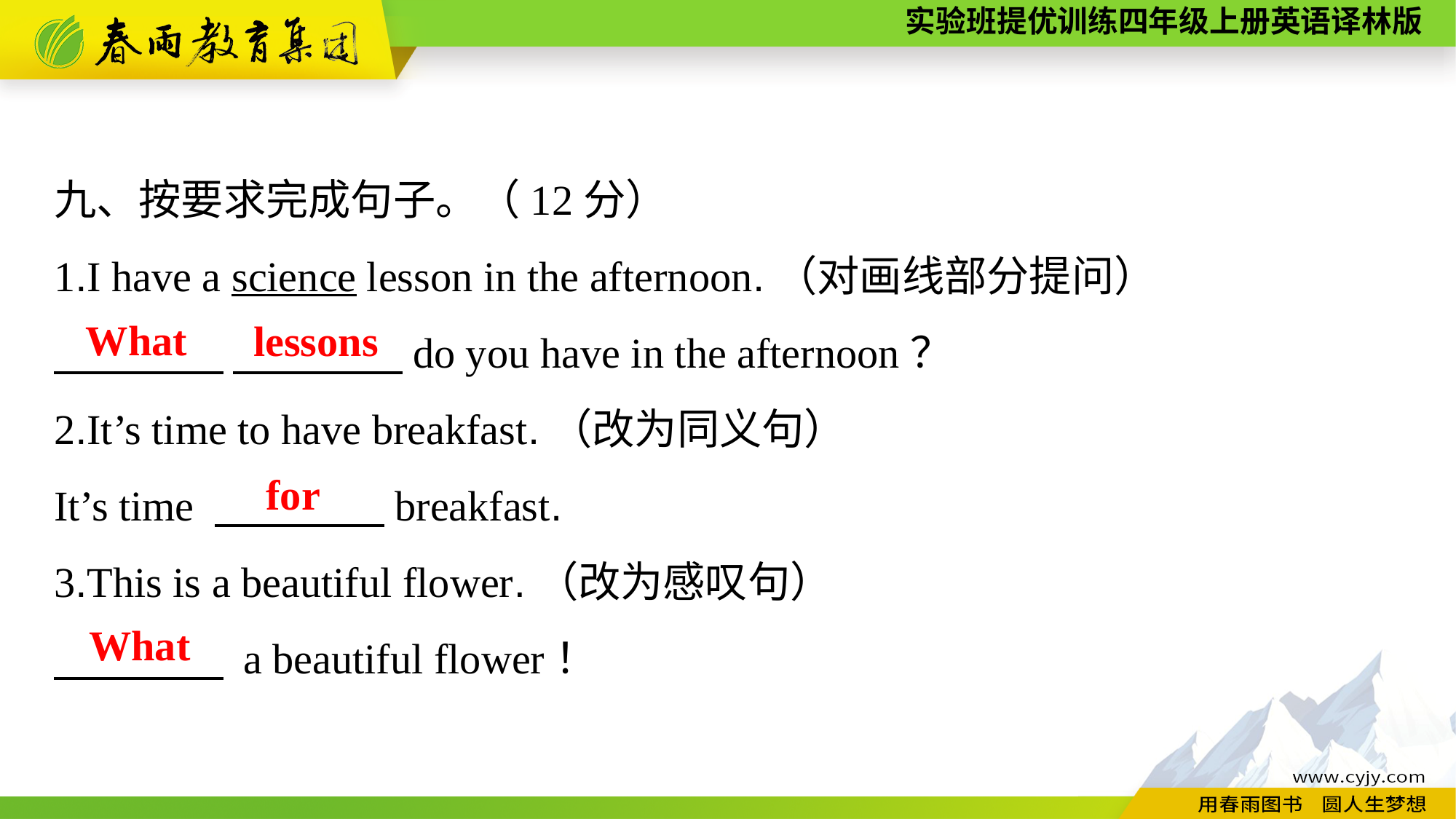

九、按要求完成句子。（12分）
1.I have a science lesson in the afternoon.（对画线部分提问）
　　　　 　　　　do you have in the afternoon？
2.It’s time to have breakfast.（改为同义句）
It’s time 　　　　breakfast.
3.This is a beautiful flower.（改为感叹句）
　　　　 a beautiful flower！
What
lessons
for
What